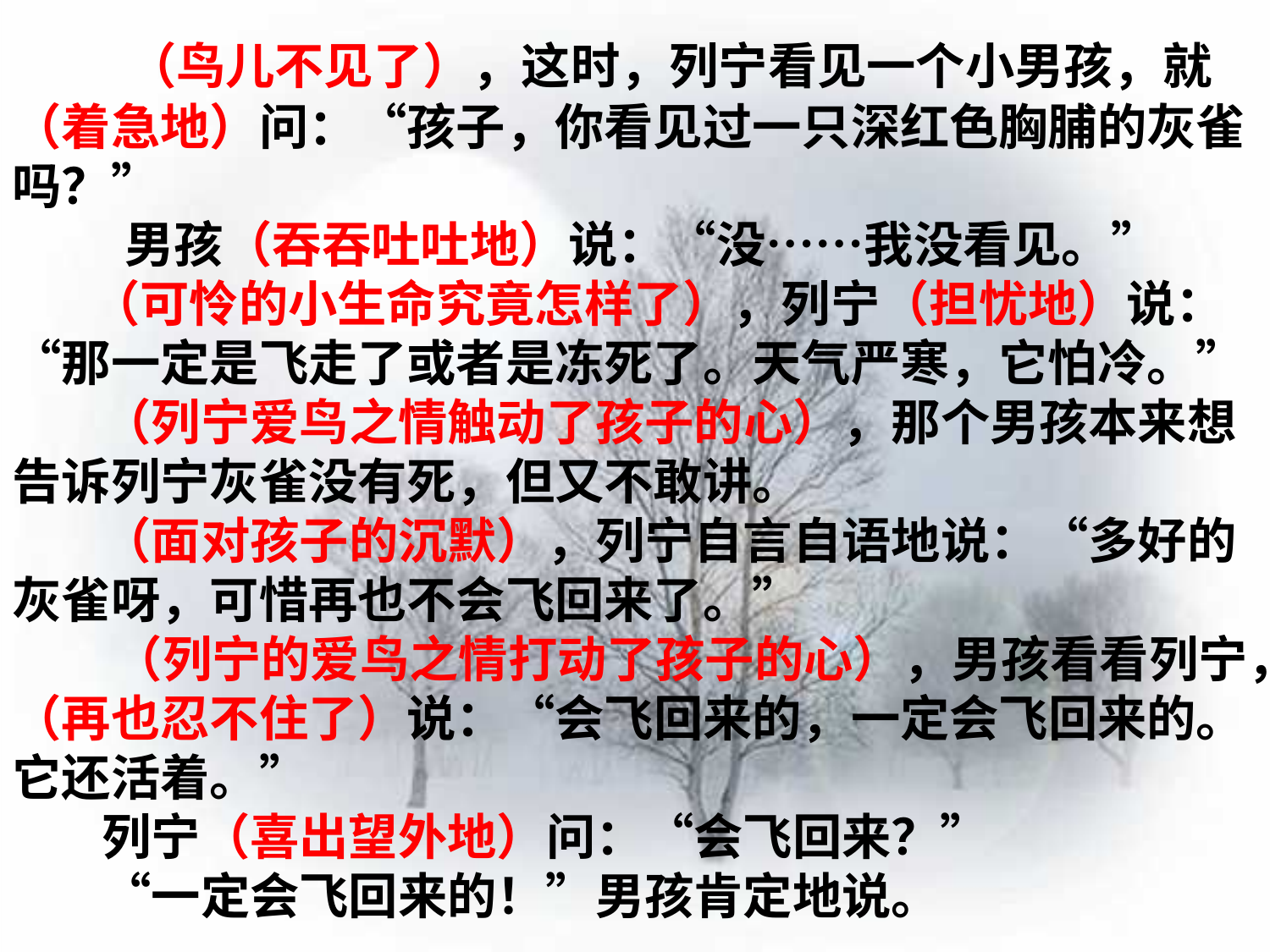

# （鸟儿不见了），这时，列宁看见一个小男孩，就（着急地）问：“孩子，你看见过一只深红色胸脯的灰雀吗？” 男孩（吞吞吐吐地）说：“没……我没看见。” （可怜的小生命究竟怎样了），列宁（担忧地）说：“那一定是飞走了或者是冻死了。天气严寒，它怕冷。” （列宁爱鸟之情触动了孩子的心），那个男孩本来想告诉列宁灰雀没有死，但又不敢讲。 （面对孩子的沉默），列宁自言自语地说：“多好的灰雀呀，可惜再也不会飞回来了。” （列宁的爱鸟之情打动了孩子的心），男孩看看列宁，（再也忍不住了）说：“会飞回来的，一定会飞回来的。它还活着。” 列宁（喜出望外地）问：“会飞回来？” “一定会飞回来的！”男孩肯定地说。